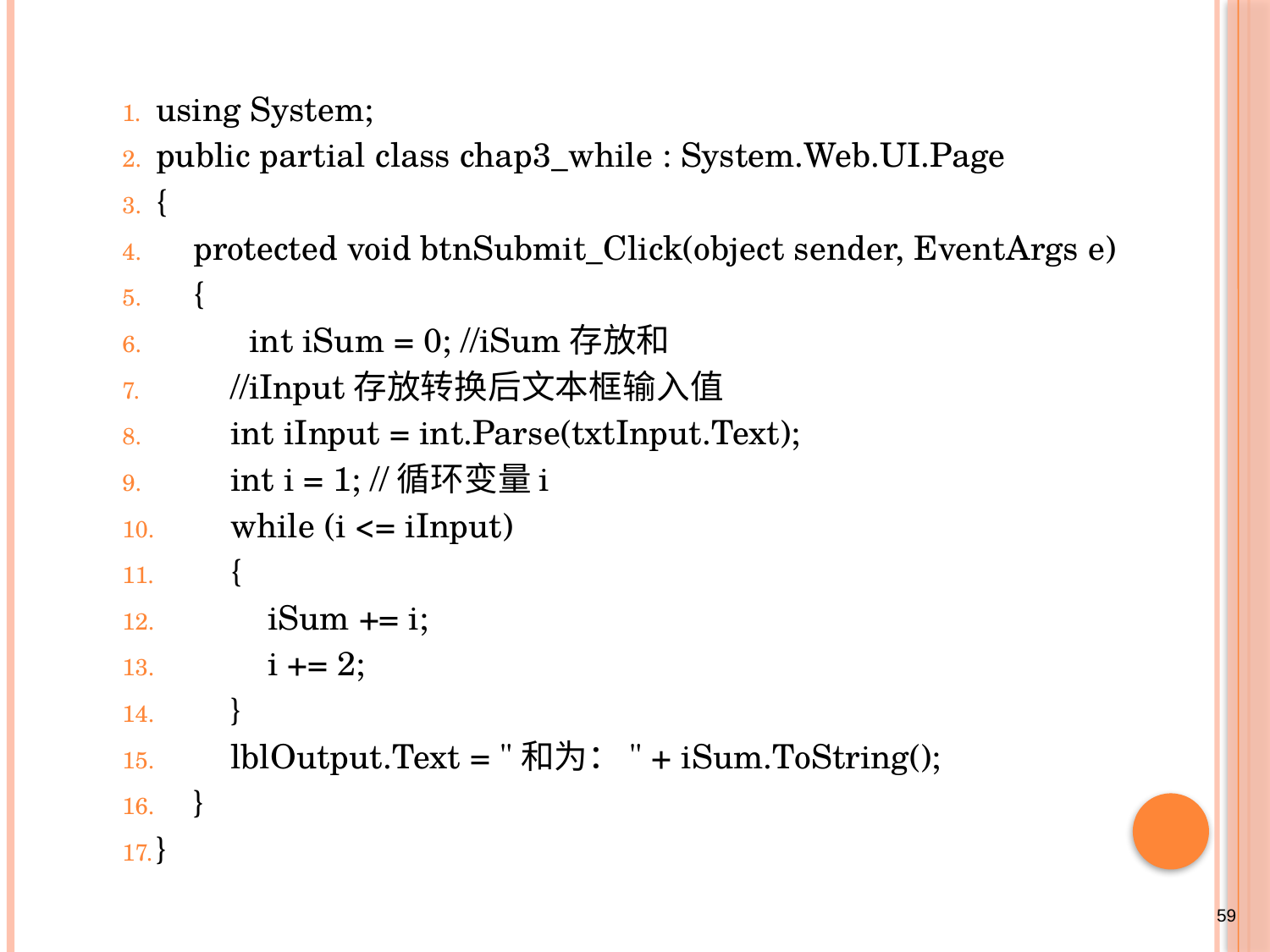

#
using System;
public partial class chap3_while : System.Web.UI.Page
{
    protected void btnSubmit_Click(object sender, EventArgs e)
    {
          int iSum = 0; //iSum存放和
        //iInput存放转换后文本框输入值
        int iInput = int.Parse(txtInput.Text);
        int i = 1; //循环变量i
        while (i <= iInput)
        {
            iSum += i;
            i += 2;
        }
        lblOutput.Text = "和为：" + iSum.ToString();
    }
}
59